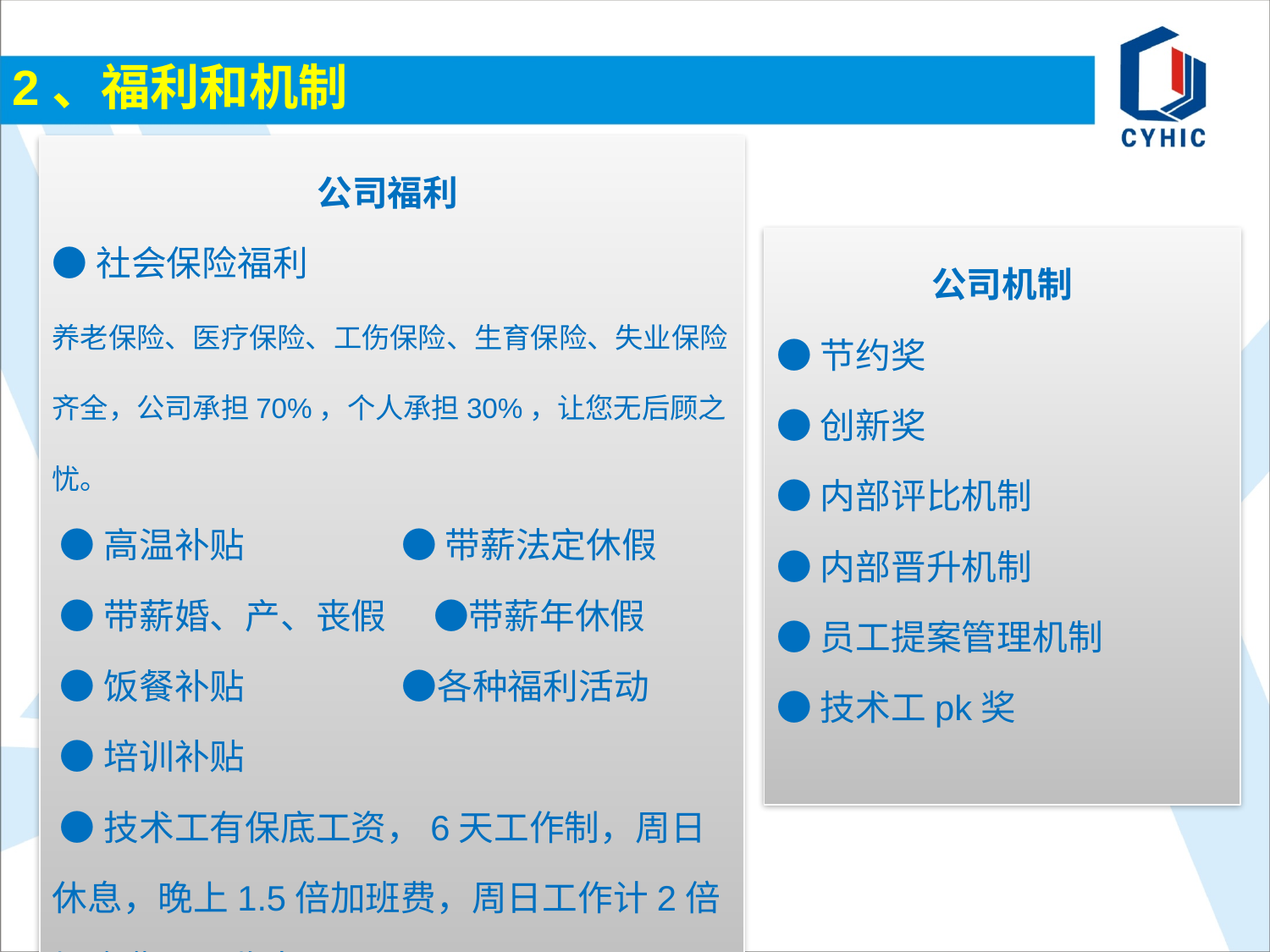

2、福利和机制
公司福利
●社会保险福利
养老保险、医疗保险、工伤保险、生育保险、失业保险齐全，公司承担70%，个人承担30%，让您无后顾之忧。
 ●高温补贴                    ● 带薪法定休假
 ●带薪婚、产、丧假      ●带薪年休假
 ●饭餐补贴                    ●各种福利活动
 ●培训补贴
 ●技术工有保底工资，6天工作制，周日休息，晚上1.5倍加班费，周日工作计2倍加班费，月收丰厚。
公司机制
●节约奖
●创新奖
●内部评比机制
●内部晋升机制
●员工提案管理机制
●技术工pk奖